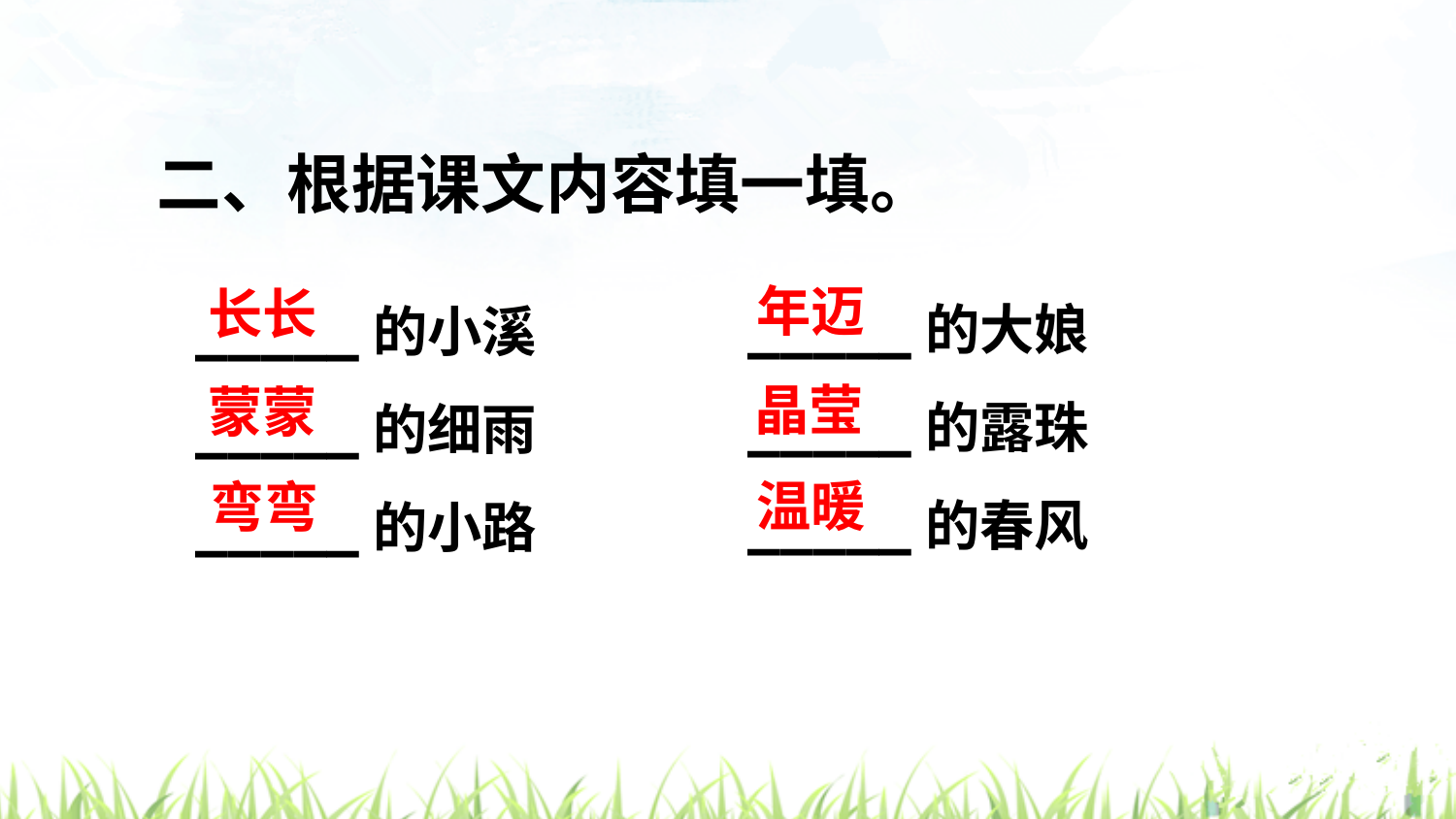

二、根据课文内容填一填。
_____的大娘
_____的露珠
_____的春风
_____的小溪
_____的细雨
_____的小路
年迈
长长
晶莹
蒙蒙
温暖
弯弯